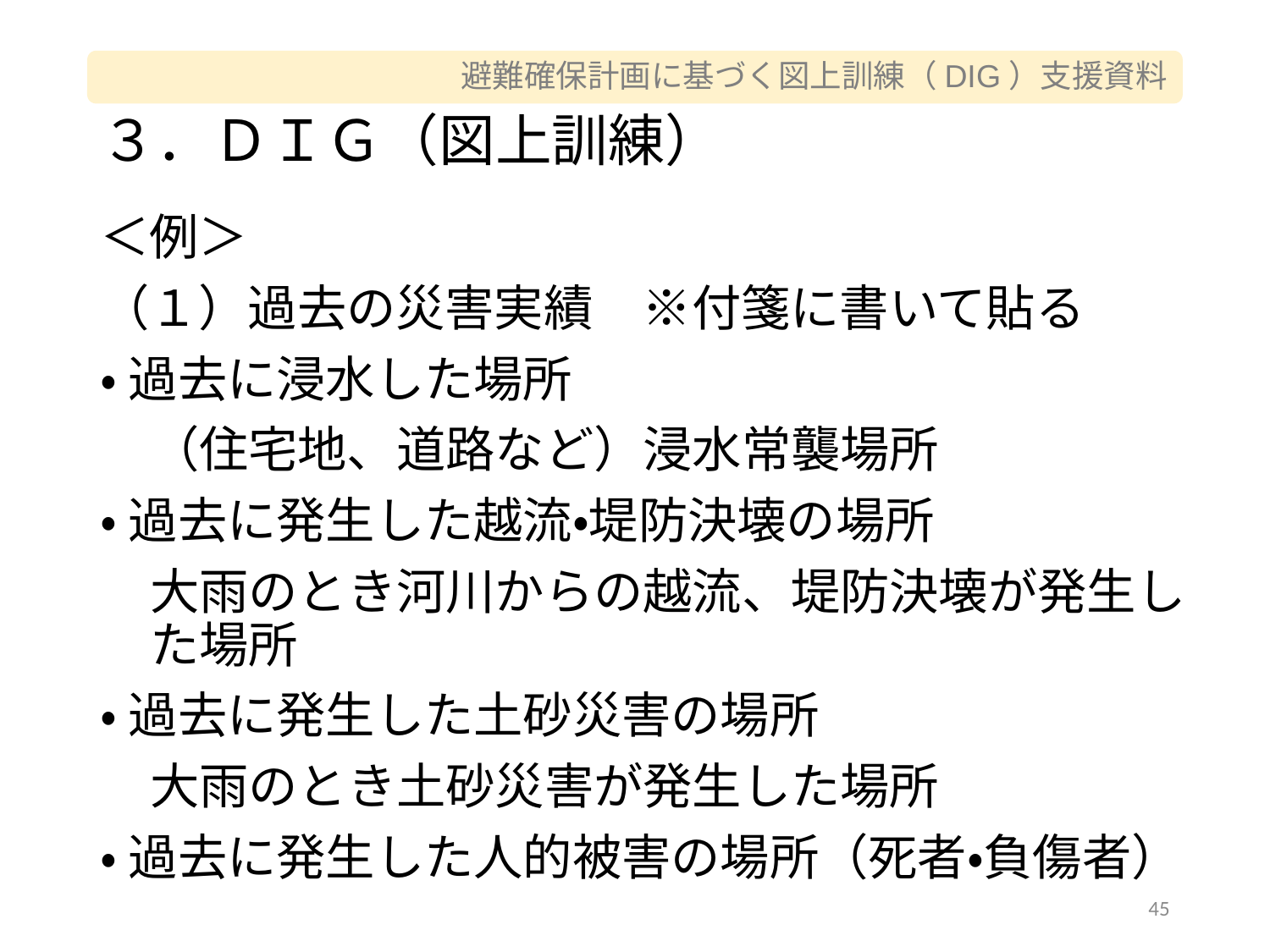

# ３．ＤＩＧ（図上訓練）
＜例＞
（１）過去の災害実績　※付箋に書いて貼る
•過去に浸水した場所
（住宅地、道路など）浸水常襲場所
•過去に発生した越流・堤防決壊の場所
大雨のとき河川からの越流、堤防決壊が発生した場所
•過去に発生した土砂災害の場所
大雨のとき土砂災害が発生した場所
•過去に発生した人的被害の場所（死者・負傷者）
45